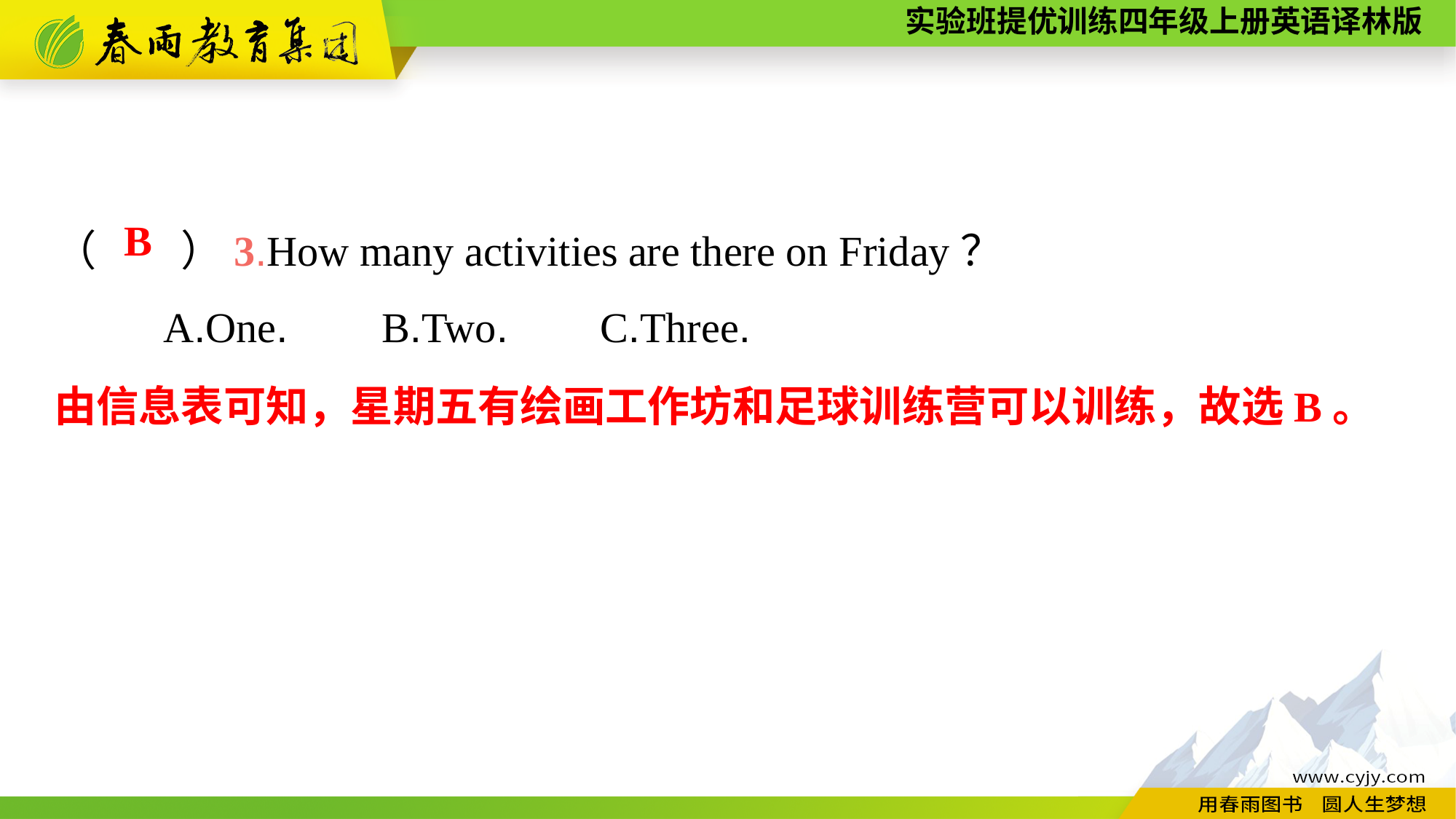

（　　）3.How many activities are there on Friday？
	A.One.	B.Two.	C.Three.
B
由信息表可知，星期五有绘画工作坊和足球训练营可以训练，故选B。